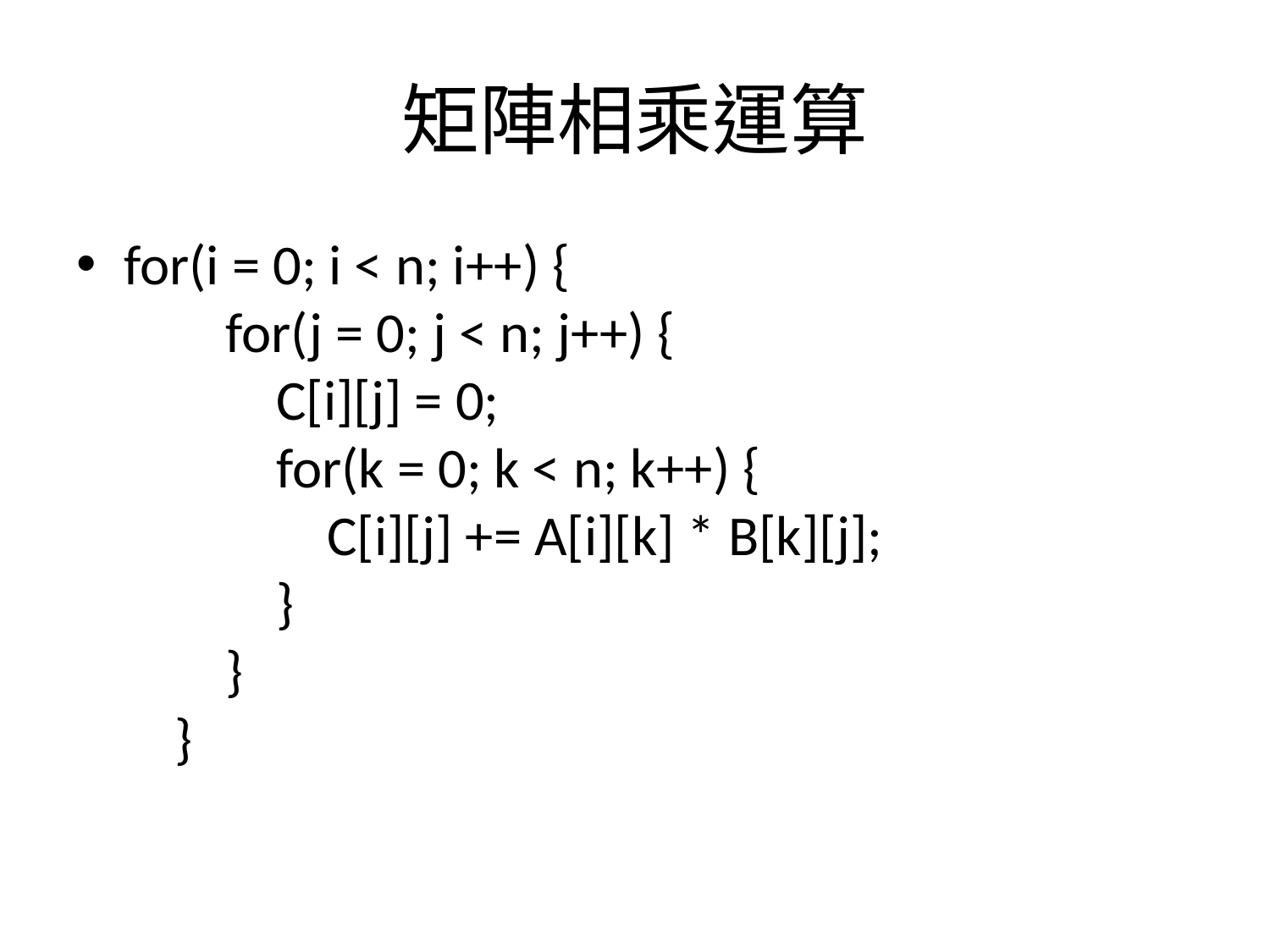

# 矩陣相乘運算
for(i = 0; i < n; i++) {
        for(j = 0; j < n; j++) {
            C[i][j] = 0;
            for(k = 0; k < n; k++) {
                C[i][j] += A[i][k] * B[k][j];
            }
        }
    }